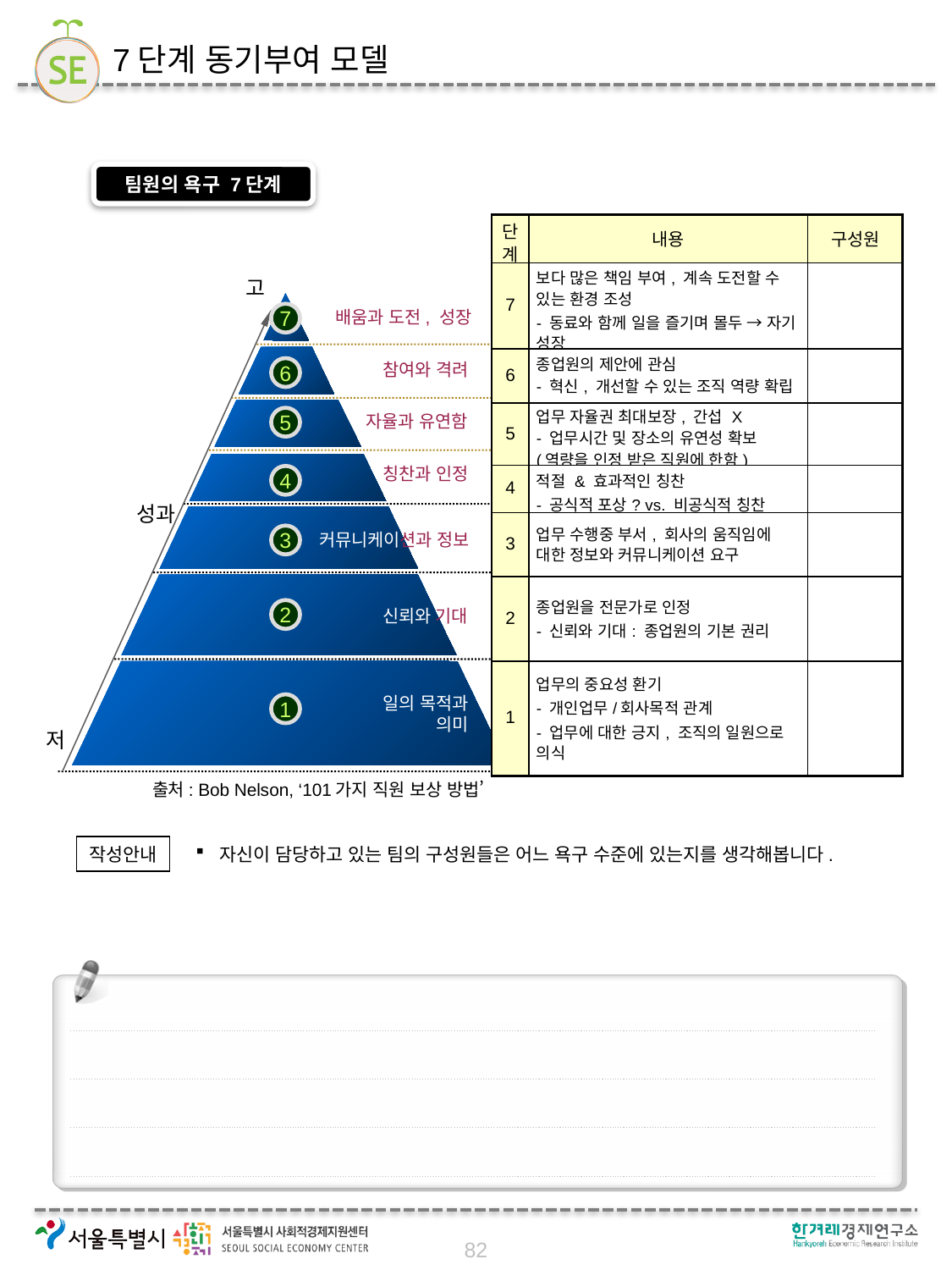

# 7단계 동기부여 모델
팀원의 욕구 7단계
| 단계 | 내용 | 구성원 |
| --- | --- | --- |
| 7 | 보다 많은 책임 부여, 계속 도전할 수 있는 환경 조성 - 동료와 함께 일을 즐기며 몰두 → 자기 성장 |  |
| 6 | 종업원의 제안에 관심 - 혁신, 개선할 수 있는 조직 역량 확립 |  |
| 5 | 업무 자율권 최대보장, 간섭 X - 업무시간 및 장소의 유연성 확보 (역량을 인정 받은 직원에 한함) |  |
| 4 | 적절 & 효과적인 칭찬 - 공식적 포상? vs. 비공식적 칭찬 |  |
| 3 | 업무 수행중 부서, 회사의 움직임에 대한 정보와 커뮤니케이션 요구 |  |
| 2 | 종업원을 전문가로 인정 - 신뢰와 기대: 종업원의 기본 권리 |  |
| 1 | 업무의 중요성 환기 - 개인업무/회사목적 관계 - 업무에 대한 긍지, 조직의 일원으로 의식 |  |
고

배움과 도전, 성장
7

참여와 격려
6

자율과 유연함
5

칭찬과 인정
4
성과

커뮤니케이션과 정보
3

신뢰와 기대
2

일의 목적과
의미
1
저

출처: Bob Nelson, ‘101가지 직원 보상 방법’
작성안내
자신이 담당하고 있는 팀의 구성원들은 어느 욕구 수준에 있는지를 생각해봅니다.
82